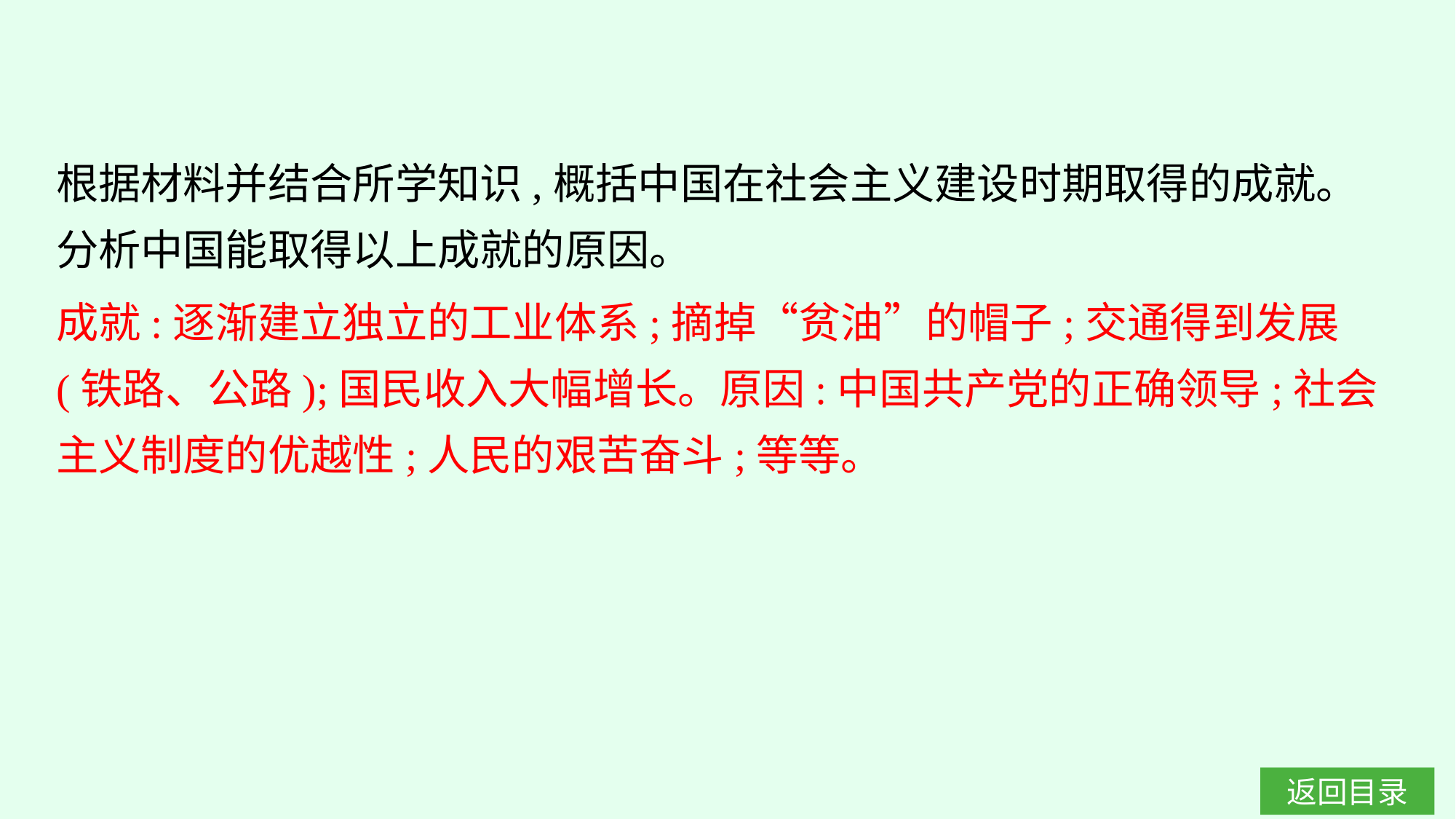

根据材料并结合所学知识,概括中国在社会主义建设时期取得的成就。分析中国能取得以上成就的原因。
成就:逐渐建立独立的工业体系;摘掉“贫油”的帽子;交通得到发展(铁路、公路);国民收入大幅增长。原因:中国共产党的正确领导;社会主义制度的优越性;人民的艰苦奋斗;等等。